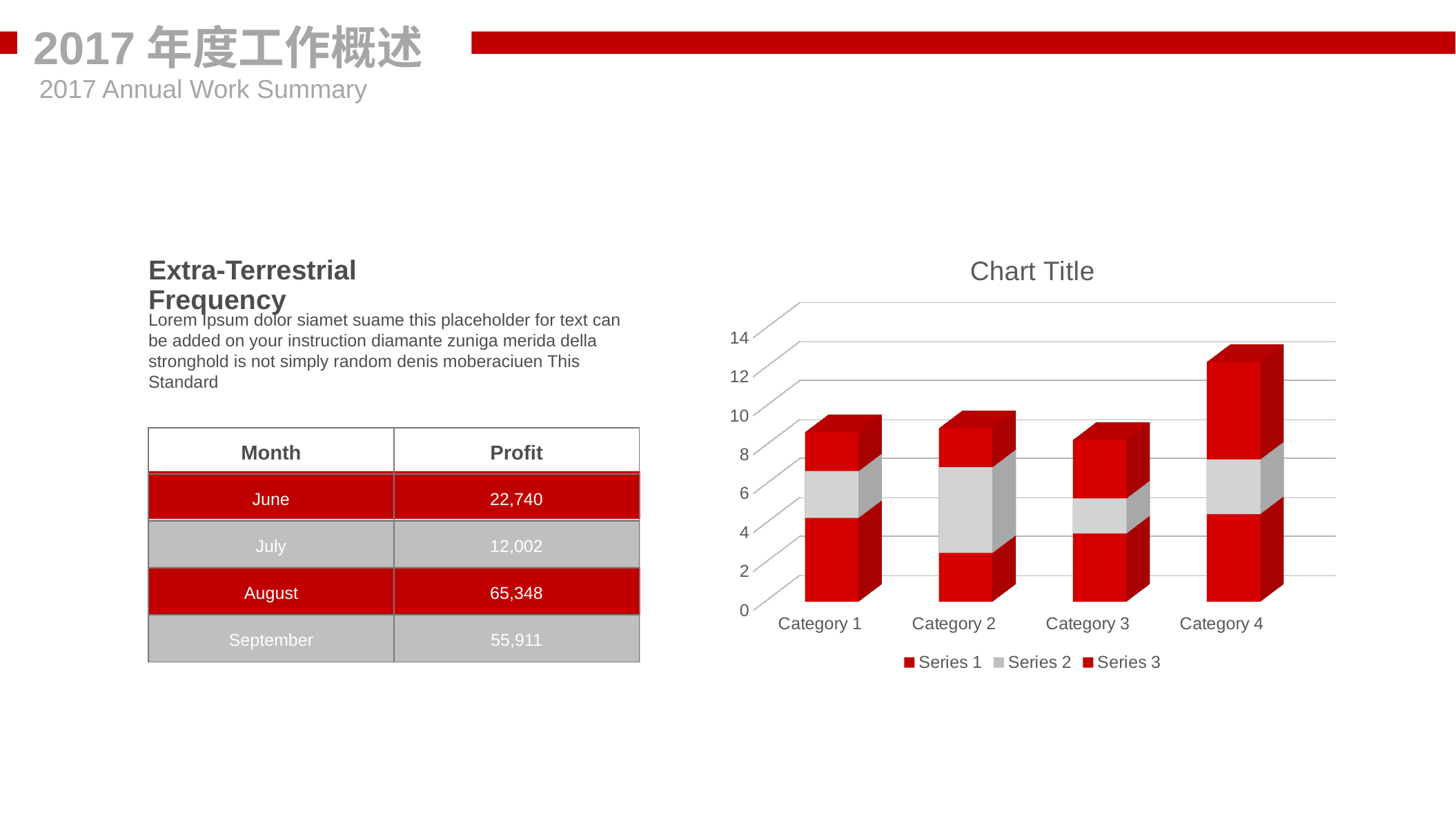

2017年度工作概述

2017 Annual Work Summary

[unsupported chart]

Extra-Terrestrial Frequency
Lorem Ipsum dolor siamet suame this placeholder for text can be added on your instruction diamante zuniga merida della stronghold is not simply random denis moberaciuen This Standard
| Month | Profit |
| --- | --- |
| June | 22,740 |
| July | 12,002 |
| August | 65,348 |
| September | 55,911 |